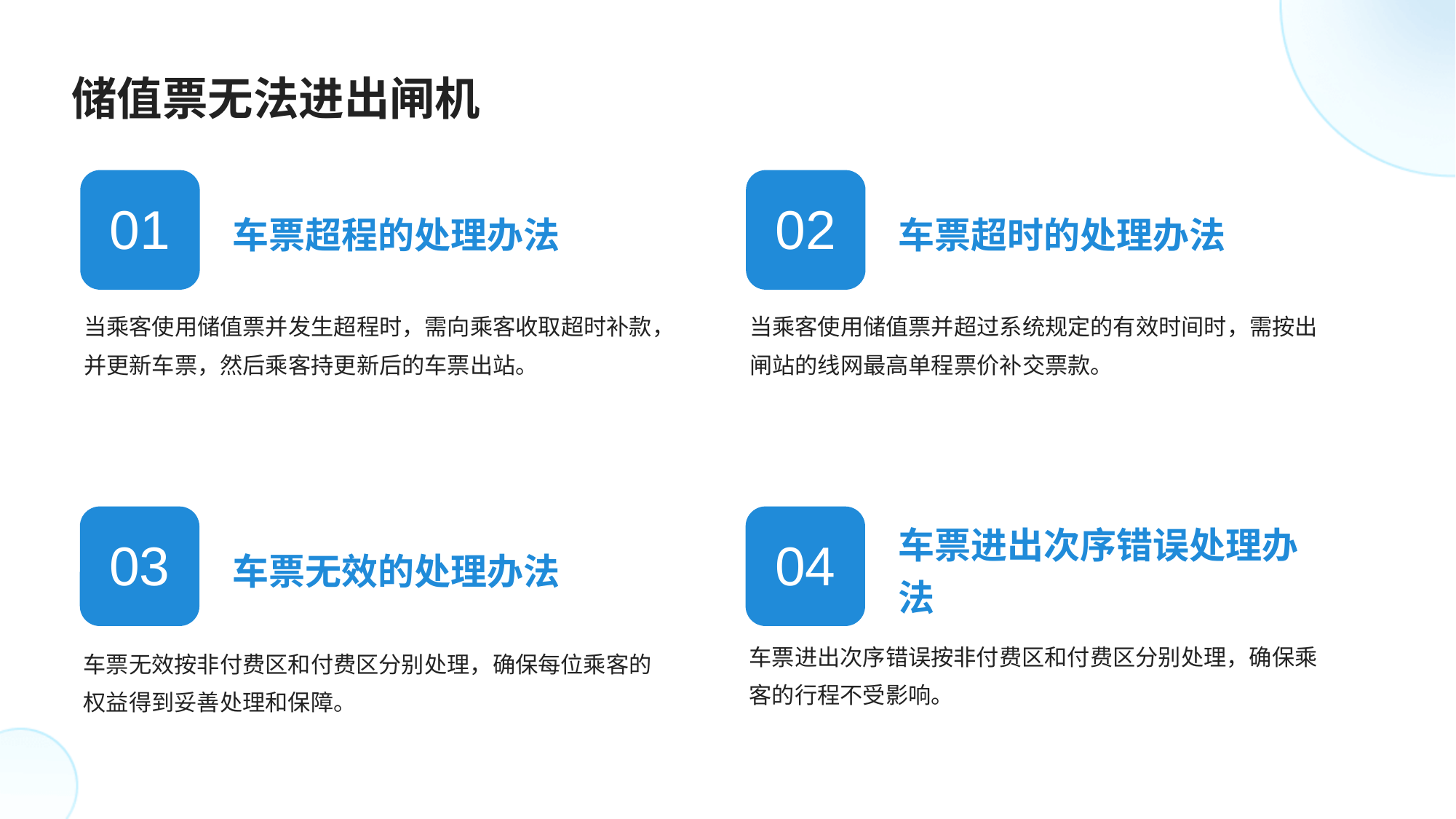

储值票无法进出闸机

车票超程的处理办法

车票超时的处理办法
01
02
当乘客使用储值票并发生超程时，需向乘客收取超时补款，并更新车票，然后乘客持更新后的车票出站。
当乘客使用储值票并超过系统规定的有效时间时，需按出闸站的线网最高单程票价补交票款。

车票无效的处理办法

车票进出次序错误处理办法
03
04
车票进出次序错误按非付费区和付费区分别处理，确保乘客的行程不受影响。
车票无效按非付费区和付费区分别处理，确保每位乘客的权益得到妥善处理和保障。